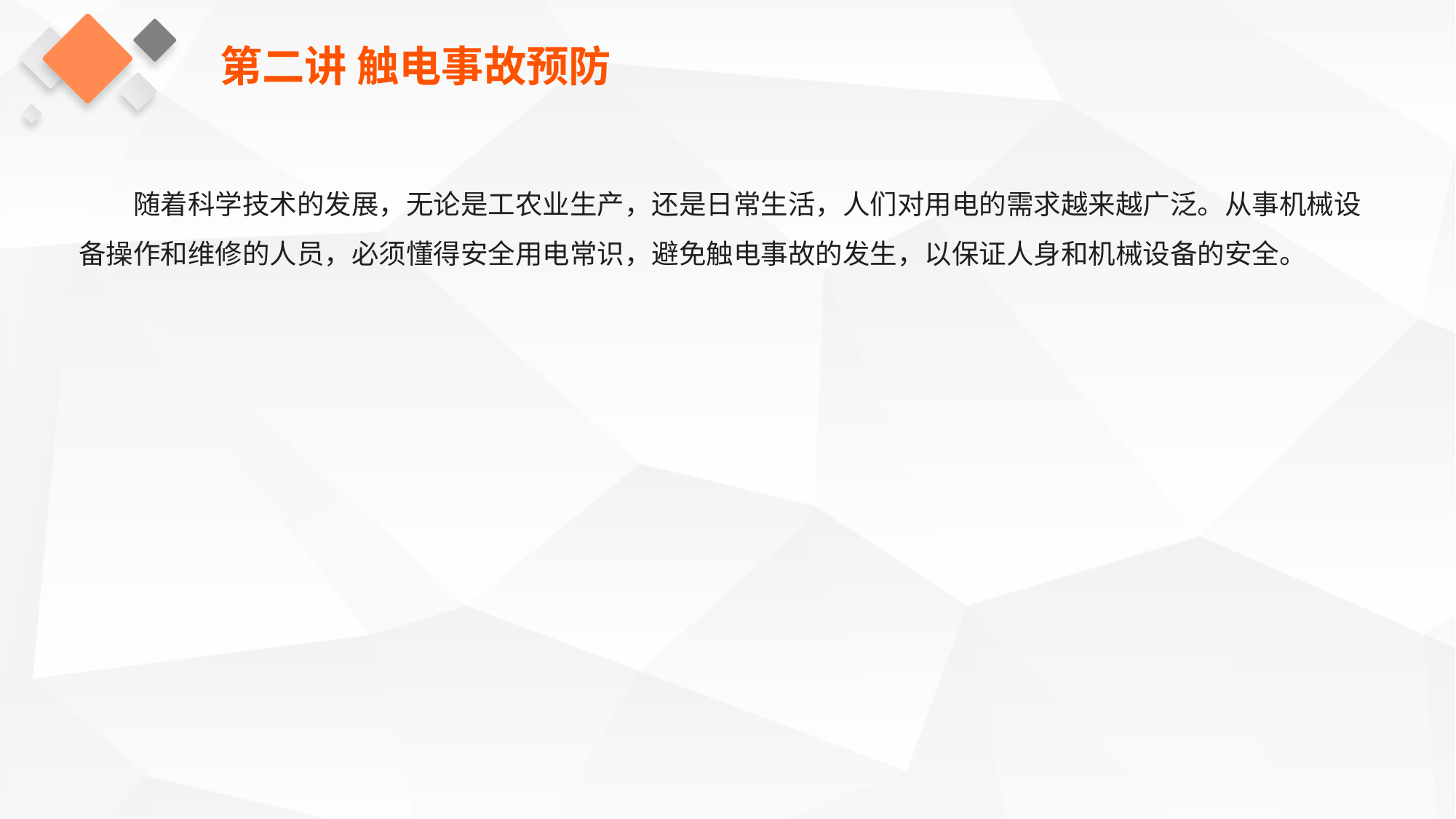

第二讲 触电事故预防
随着科学技术的发展，无论是工农业生产，还是日常生活，人们对用电的需求越来越广泛。从事机械设备操作和维修的人员，必须懂得安全用电常识，避免触电事故的发生，以保证人身和机械设备的安全。